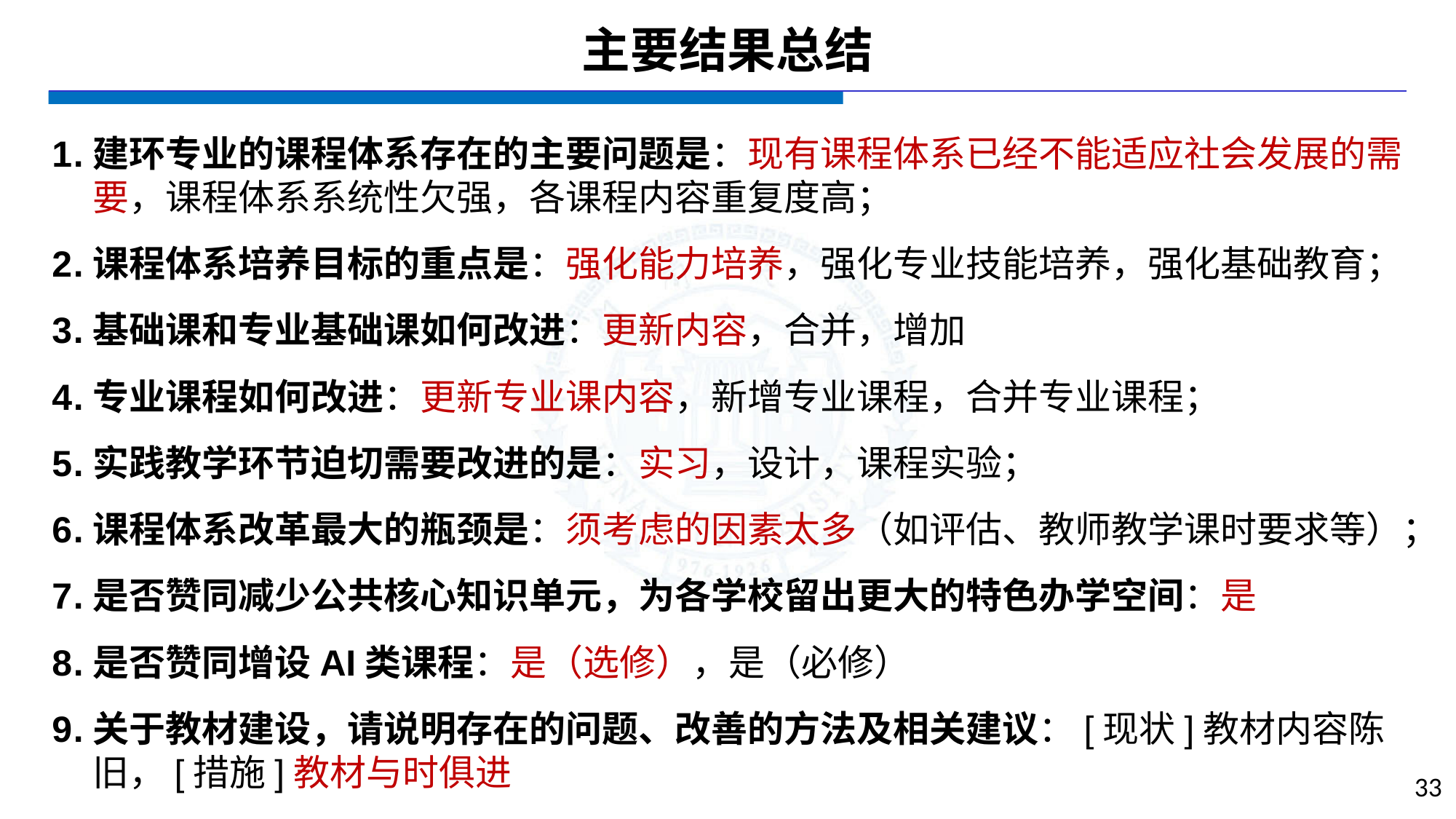

# 主要结果总结
建环专业的课程体系存在的主要问题是：现有课程体系已经不能适应社会发展的需要，课程体系系统性欠强，各课程内容重复度高；
课程体系培养目标的重点是：强化能力培养，强化专业技能培养，强化基础教育；
基础课和专业基础课如何改进：更新内容，合并，增加
专业课程如何改进：更新专业课内容，新增专业课程，合并专业课程；
实践教学环节迫切需要改进的是：实习，设计，课程实验；
课程体系改革最大的瓶颈是：须考虑的因素太多（如评估、教师教学课时要求等）；
是否赞同减少公共核心知识单元，为各学校留出更大的特色办学空间：是
是否赞同增设AI类课程：是（选修），是（必修）
关于教材建设，请说明存在的问题、改善的方法及相关建议：[现状]教材内容陈旧，[措施]教材与时俱进
33